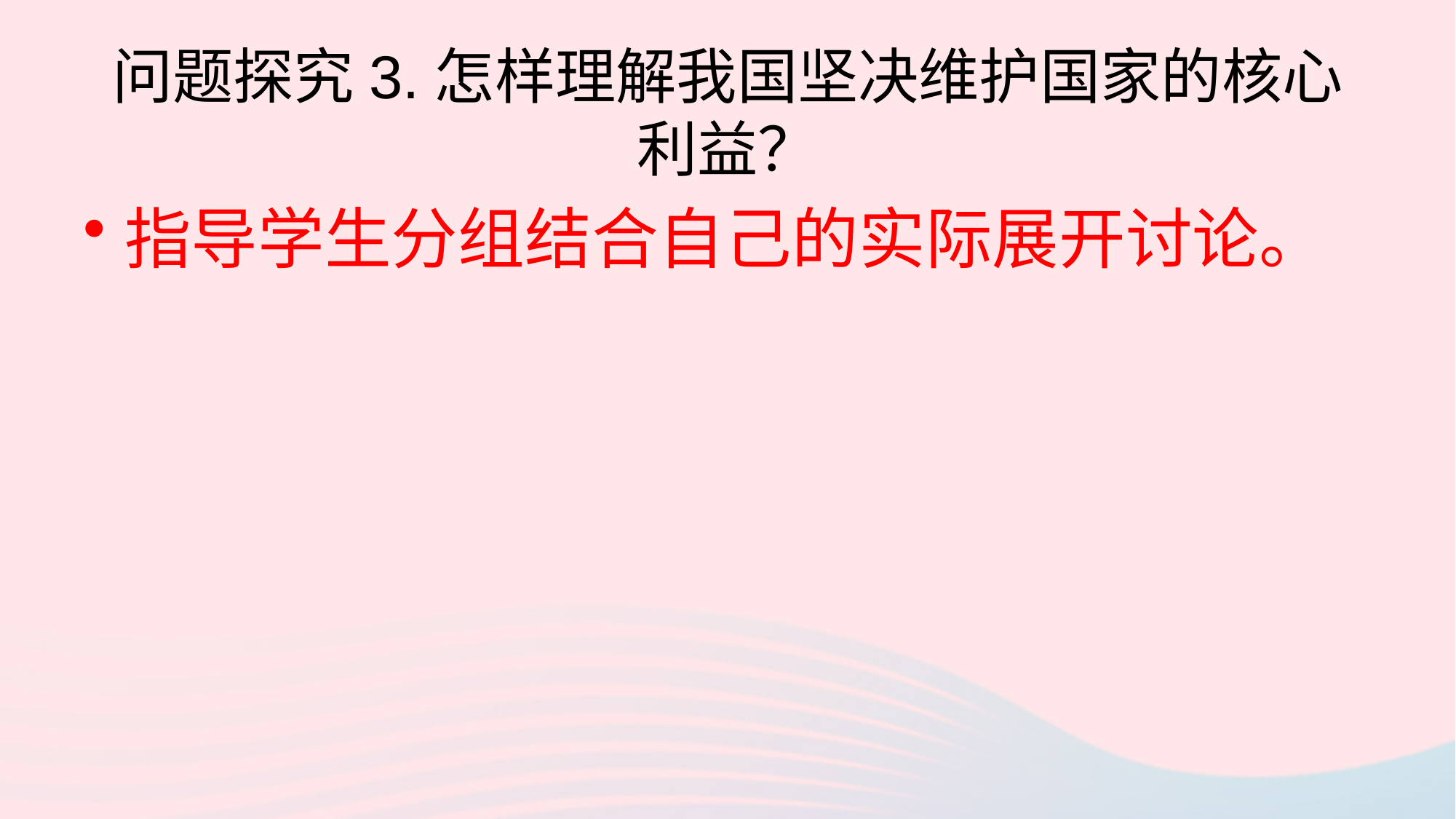

# 问题探究3.怎样理解我国坚决维护国家的核心利益？
指导学生分组结合自己的实际展开讨论。